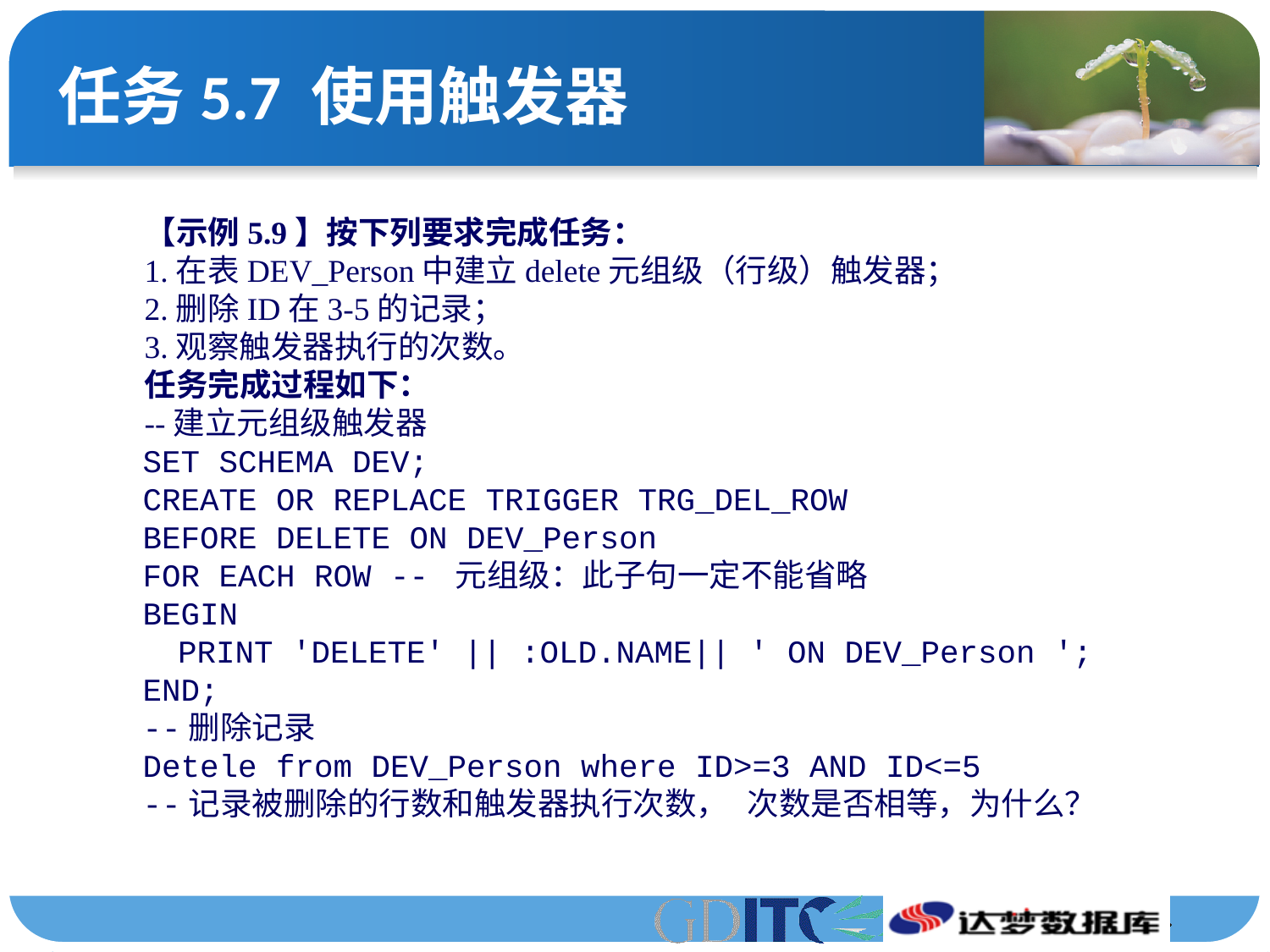

# 任务5.7 使用触发器
【示例5.9】按下列要求完成任务：
1.在表DEV_Person中建立delete元组级（行级）触发器；
2.删除ID在3-5的记录；
3.观察触发器执行的次数。
任务完成过程如下：
--建立元组级触发器
SET SCHEMA DEV;
CREATE OR REPLACE TRIGGER TRG_DEL_ROW
BEFORE DELETE ON DEV_Person
FOR EACH ROW -- 元组级：此子句一定不能省略
BEGIN
PRINT 'DELETE' || :OLD.NAME|| ' ON DEV_Person ';
END;
--删除记录
Detele from DEV_Person where ID>=3 AND ID<=5
--记录被删除的行数和触发器执行次数， 次数是否相等，为什么？